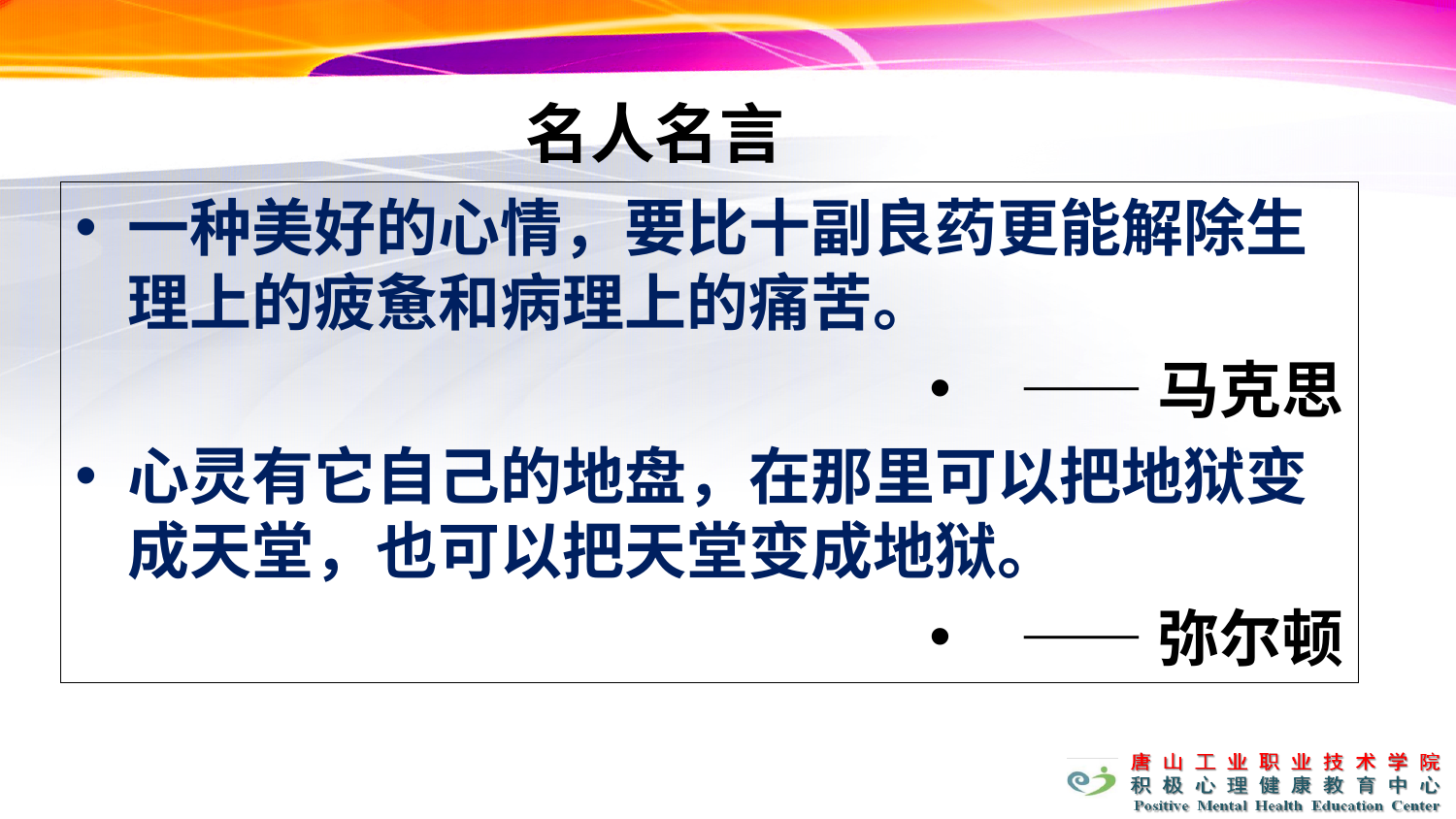

# 名人名言
一种美好的心情，要比十副良药更能解除生理上的疲惫和病理上的痛苦。
——马克思
心灵有它自己的地盘，在那里可以把地狱变成天堂，也可以把天堂变成地狱。
——弥尔顿